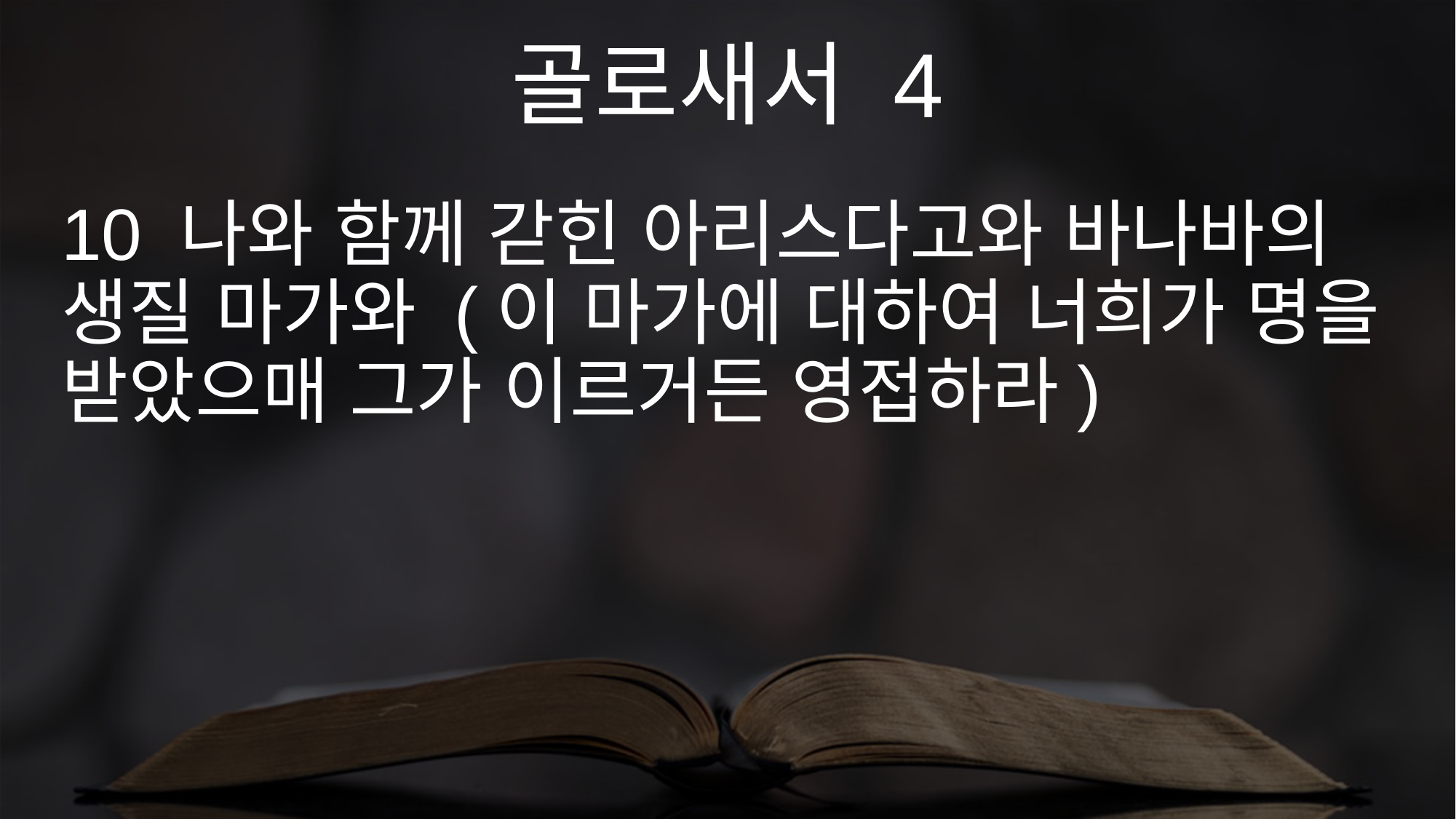

골로새서 4
10 나와 함께 갇힌 아리스다고와 바나바의 생질 마가와 (이 마가에 대하여 너희가 명을 받았으매 그가 이르거든 영접하라)